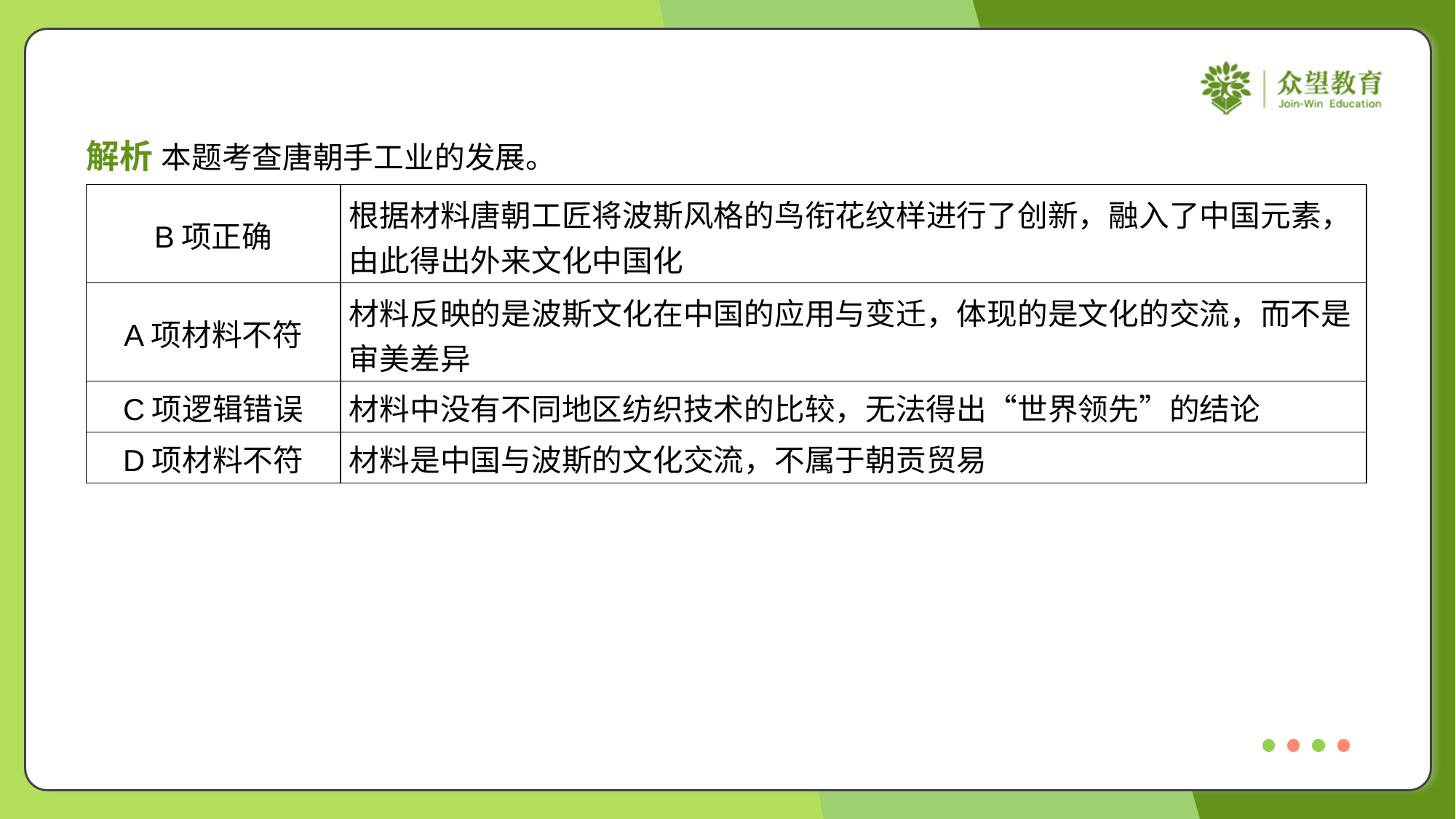

解析 本题考查唐朝手工业的发展。
| B项正确 | 根据材料唐朝工匠将波斯风格的鸟衔花纹样进行了创新，融入了中国元素， 由此得出外来文化中国化 |
| --- | --- |
| A项材料不符 | 材料反映的是波斯文化在中国的应用与变迁，体现的是文化的交流，而不是 审美差异 |
| C项逻辑错误 | 材料中没有不同地区纺织技术的比较，无法得出“世界领先”的结论 |
| D项材料不符 | 材料是中国与波斯的文化交流，不属于朝贡贸易 |